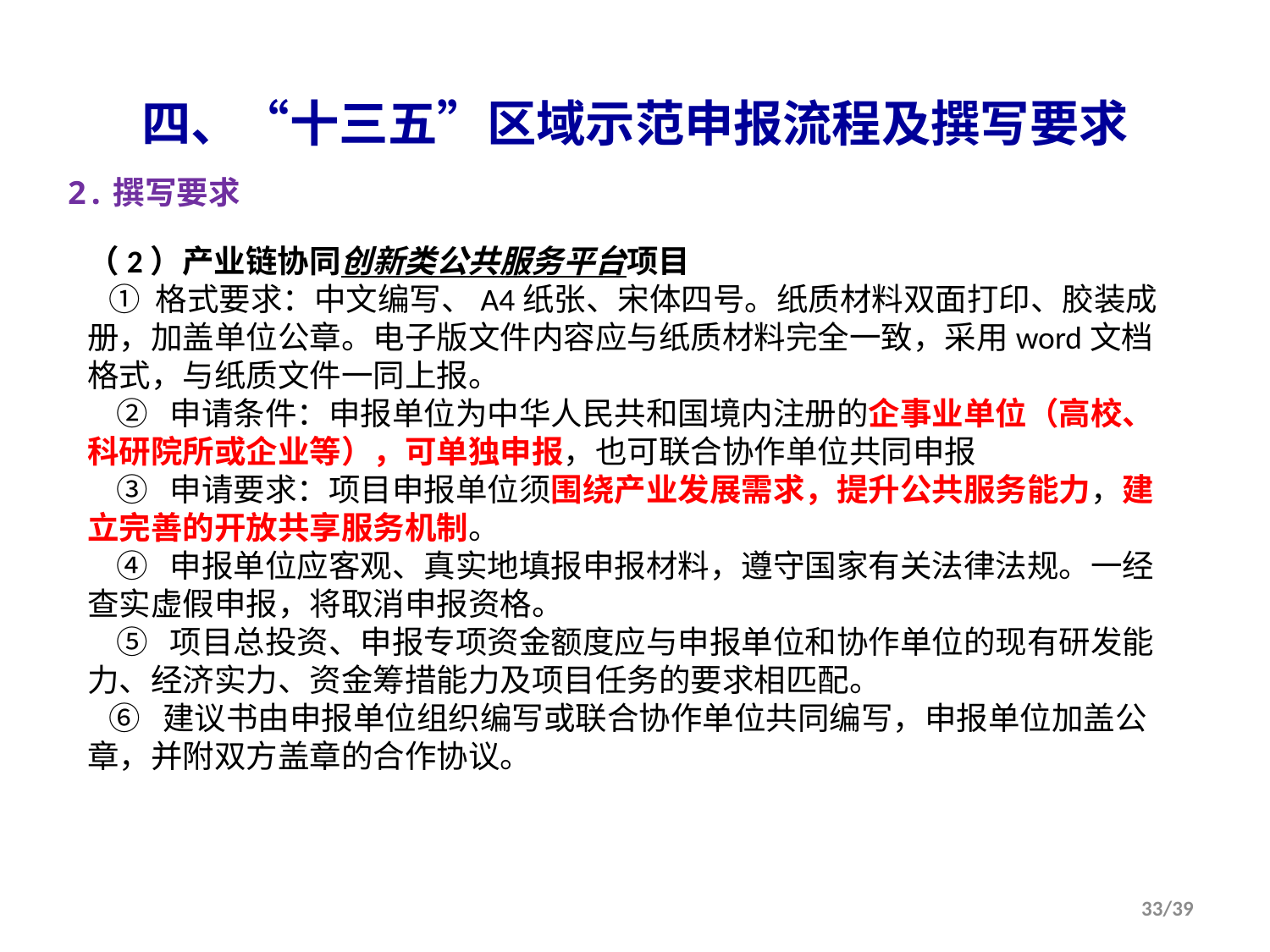

四、“十三五”区域示范申报流程及撰写要求
2.撰写要求

（2）产业链协同创新类公共服务平台项目
   ① 格式要求：中文编写、A4纸张、宋体四号。纸质材料双面打印、胶装成册，加盖单位公章。电子版文件内容应与纸质材料完全一致，采用word文档格式，与纸质文件一同上报。
    ②  申请条件：申报单位为中华人民共和国境内注册的企事业单位（高校、科研院所或企业等），可单独申报，也可联合协作单位共同申报
    ③  申请要求：项目申报单位须围绕产业发展需求，提升公共服务能力，建立完善的开放共享服务机制。
    ④  申报单位应客观、真实地填报申报材料，遵守国家有关法律法规。一经查实虚假申报，将取消申报资格。
    ⑤  项目总投资、申报专项资金额度应与申报单位和协作单位的现有研发能力、经济实力、资金筹措能力及项目任务的要求相匹配。
   ⑥  建议书由申报单位组织编写或联合协作单位共同编写，申报单位加盖公章，并附双方盖章的合作协议。
33/39